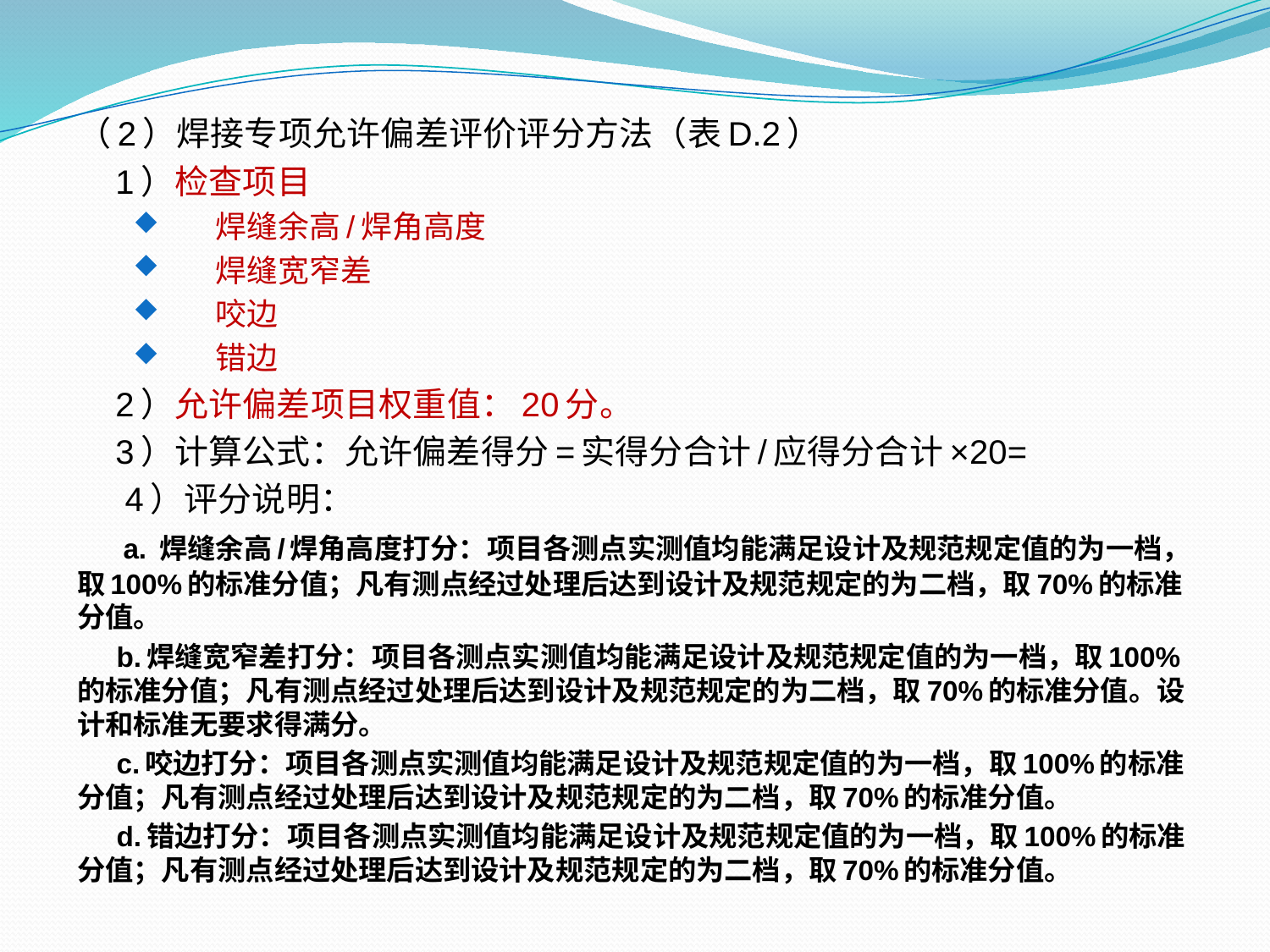

（2）焊接专项允许偏差评价评分方法（表D.2）
    1）检查项目
      焊缝余高/焊角高度
      焊缝宽窄差
      咬边
      错边
    2）允许偏差项目权重值：20分。
    3）计算公式：允许偏差得分=实得分合计/应得分合计×20=
     4）评分说明：
     a. 焊缝余高/焊角高度打分：项目各测点实测值均能满足设计及规范规定值的为一档，取100%的标准分值；凡有测点经过处理后达到设计及规范规定的为二档，取70%的标准分值。
     b.焊缝宽窄差打分：项目各测点实测值均能满足设计及规范规定值的为一档，取100%的标准分值；凡有测点经过处理后达到设计及规范规定的为二档，取70%的标准分值。设计和标准无要求得满分。
     c.咬边打分：项目各测点实测值均能满足设计及规范规定值的为一档，取100%的标准分值；凡有测点经过处理后达到设计及规范规定的为二档，取70%的标准分值。
     d.错边打分：项目各测点实测值均能满足设计及规范规定值的为一档，取100%的标准分值；凡有测点经过处理后达到设计及规范规定的为二档，取70%的标准分值。